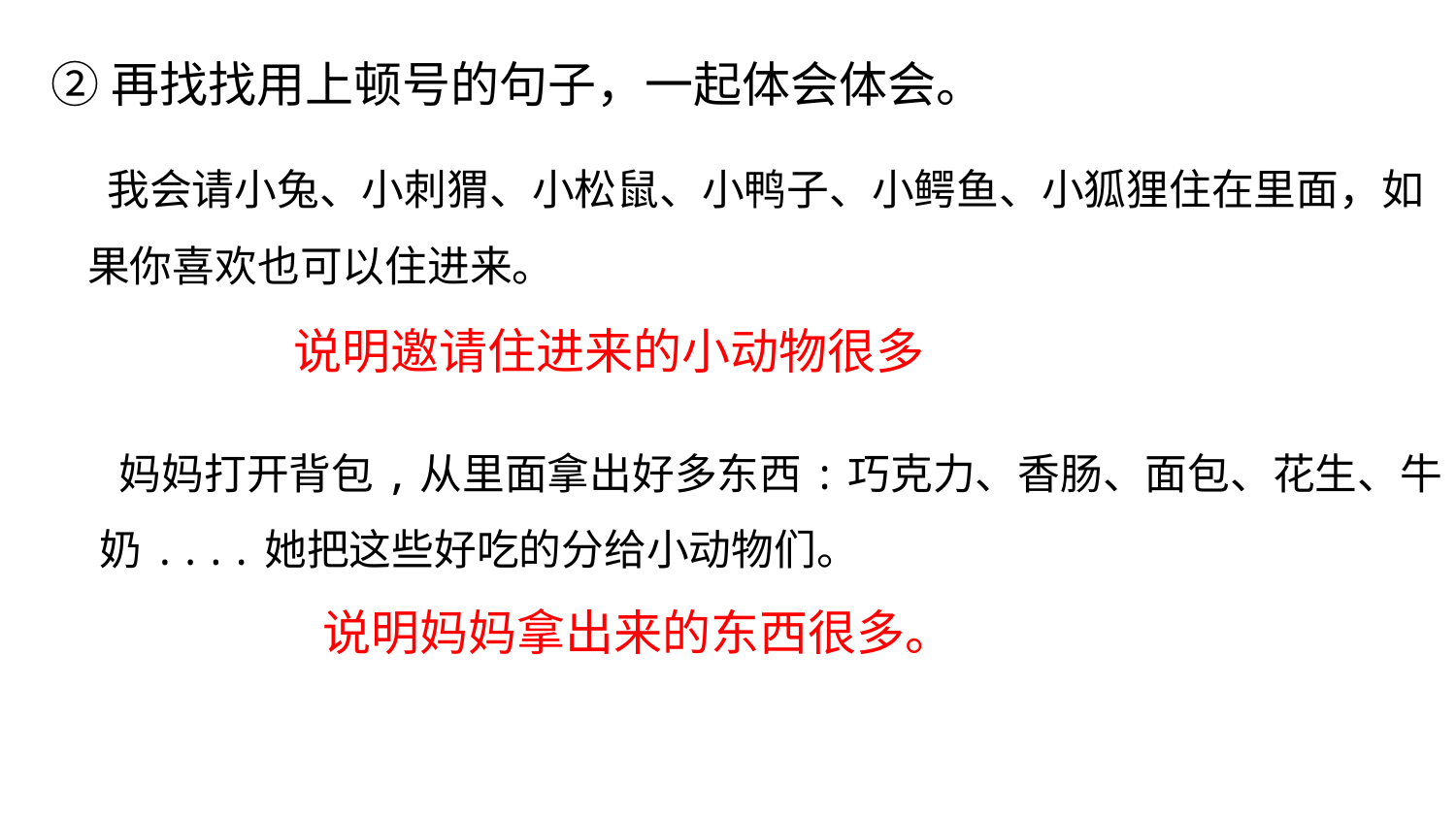

②再找找用上顿号的句子，一起体会体会。
 我会请小兔、小刺猬、小松鼠、小鸭子、小鳄鱼、小狐狸住在里面，如果你喜欢也可以住进来。
说明邀请住进来的小动物很多
 妈妈打开背包,从里面拿出好多东西:巧克力、香肠、面包、花生、牛奶....她把这些好吃的分给小动物们。
说明妈妈拿出来的东西很多。